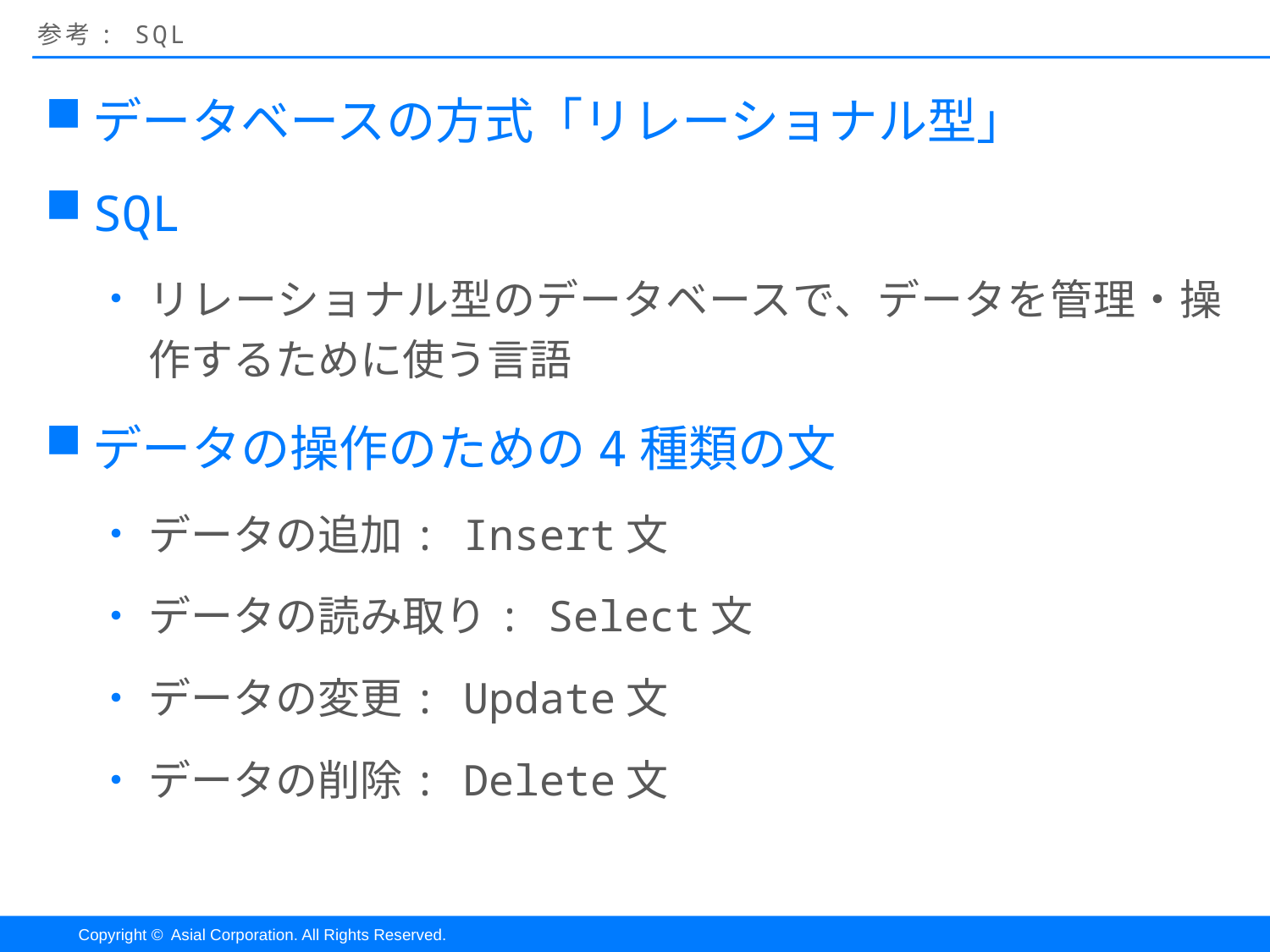

# 参考: SQL

データベースの方式「リレーショナル型」
SQL
リレーショナル型のデータベースで、データを管理・操作するために使う言語
データの操作のための4種類の文
データの追加: Insert文
データの読み取り: Select文
データの変更: Update文
データの削除: Delete文